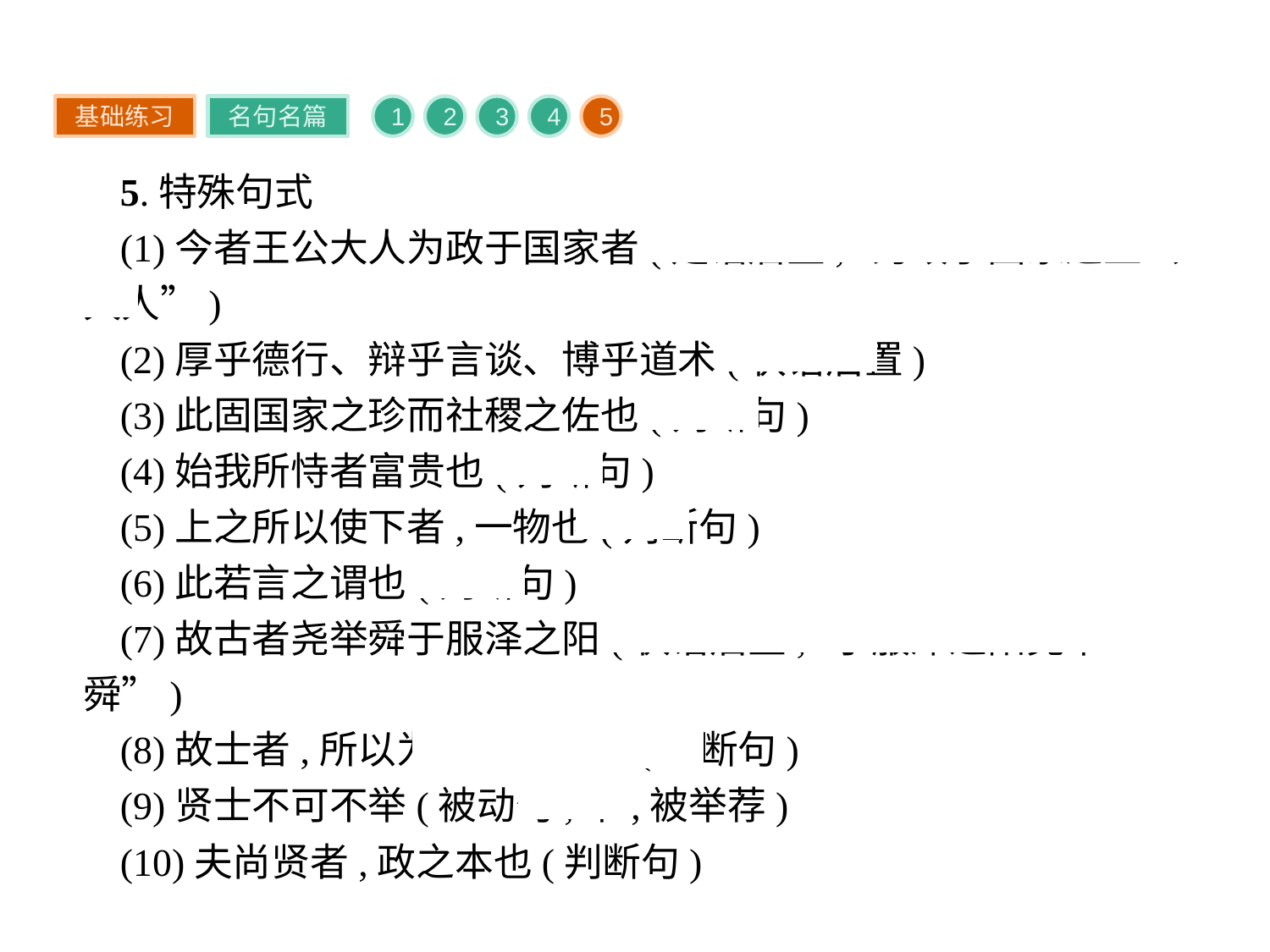

基础练习
名句名篇
1
2
3
4
5
5.特殊句式
(1)今者王公大人为政于国家者(定语后置,“为政于国家之王公大人”)
(2)厚乎德行、辩乎言谈、博乎道术(状语后置)
(3)此固国家之珍而社稷之佐也(判断句)
(4)始我所恃者富贵也(判断句)
(5)上之所以使下者,一物也(判断句)
(6)此若言之谓也(判断句)
(7)故古者尧举舜于服泽之阳(状语后置,“于服泽之阳尧举舜”)
(8)故士者,所以为辅相承嗣也(判断句)
(9)贤士不可不举(被动句,举,被举荐)
(10)夫尚贤者,政之本也(判断句)